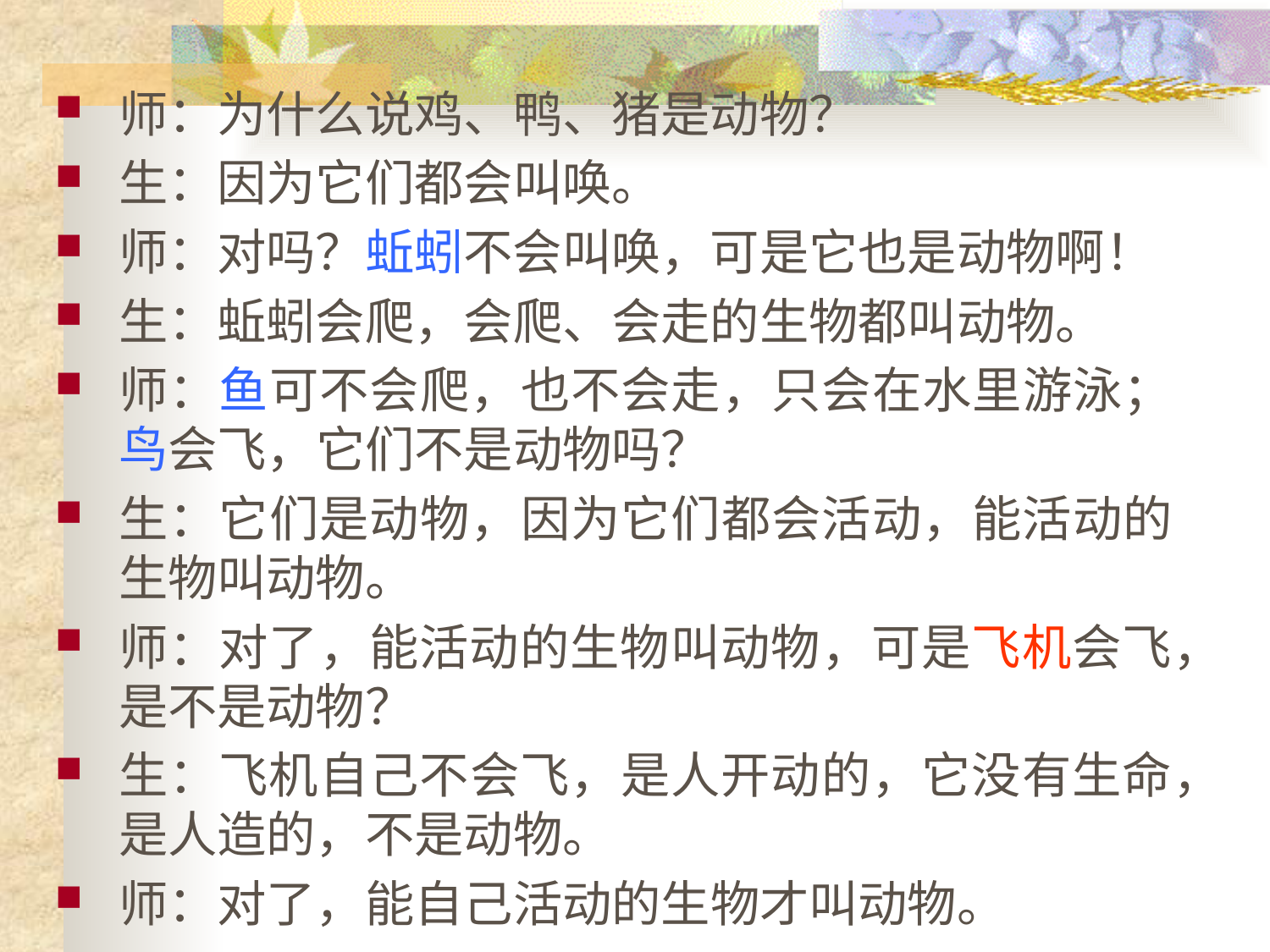

师：为什么说鸡、鸭、猪是动物？
生：因为它们都会叫唤。
师：对吗？蚯蚓不会叫唤，可是它也是动物啊！
生：蚯蚓会爬，会爬、会走的生物都叫动物。
师：鱼可不会爬，也不会走，只会在水里游泳；鸟会飞，它们不是动物吗？
生：它们是动物，因为它们都会活动，能活动的生物叫动物。
师：对了，能活动的生物叫动物，可是飞机会飞，是不是动物？
生：飞机自己不会飞，是人开动的，它没有生命，是人造的，不是动物。
师：对了，能自己活动的生物才叫动物。
#